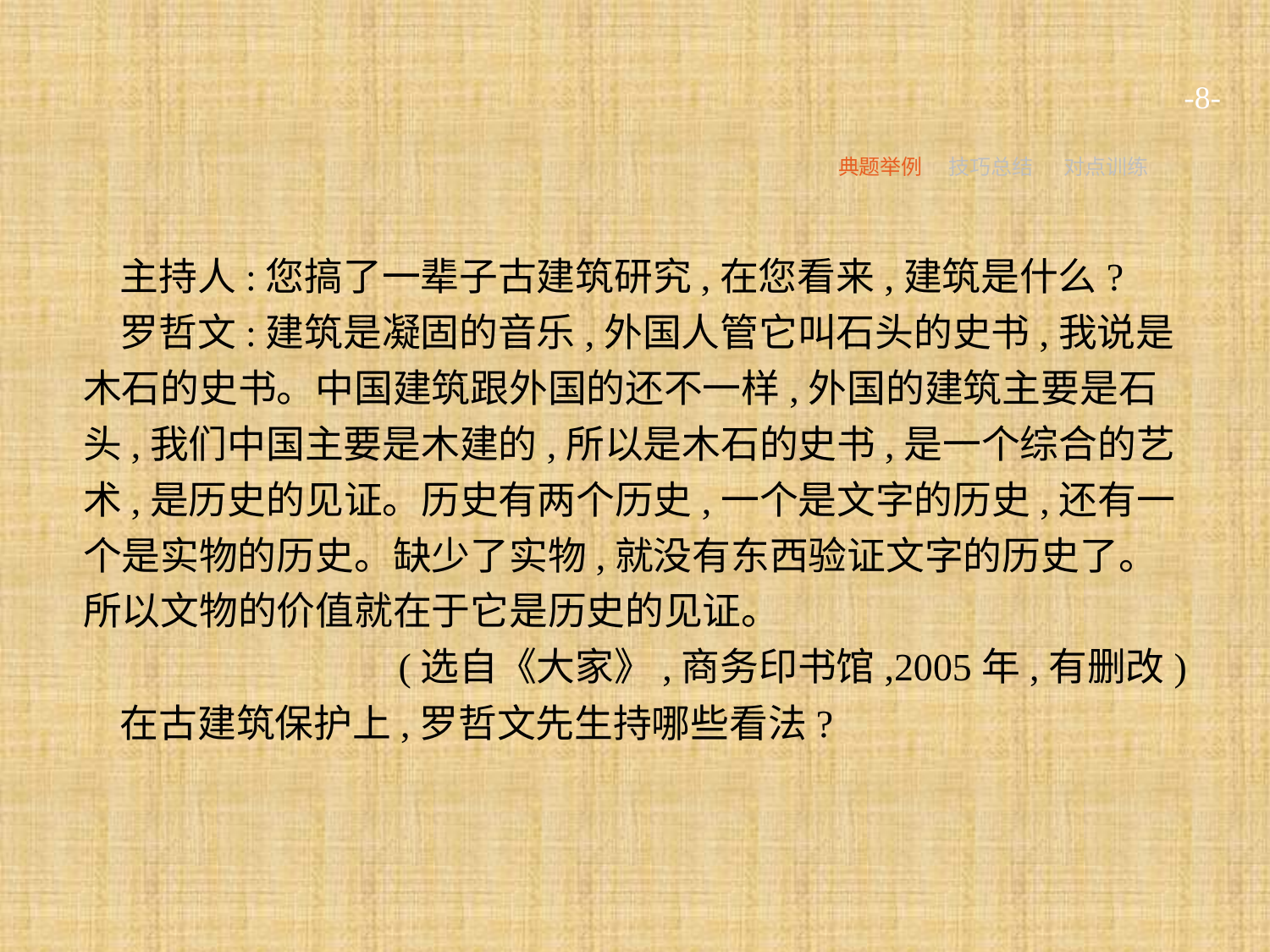

-8-
典题举例
技巧总结
对点训练
主持人:您搞了一辈子古建筑研究,在您看来,建筑是什么?
罗哲文:建筑是凝固的音乐,外国人管它叫石头的史书,我说是木石的史书。中国建筑跟外国的还不一样,外国的建筑主要是石头,我们中国主要是木建的,所以是木石的史书,是一个综合的艺术,是历史的见证。历史有两个历史,一个是文字的历史,还有一个是实物的历史。缺少了实物,就没有东西验证文字的历史了。所以文物的价值就在于它是历史的见证。
(选自《大家》,商务印书馆,2005年,有删改)
在古建筑保护上,罗哲文先生持哪些看法?